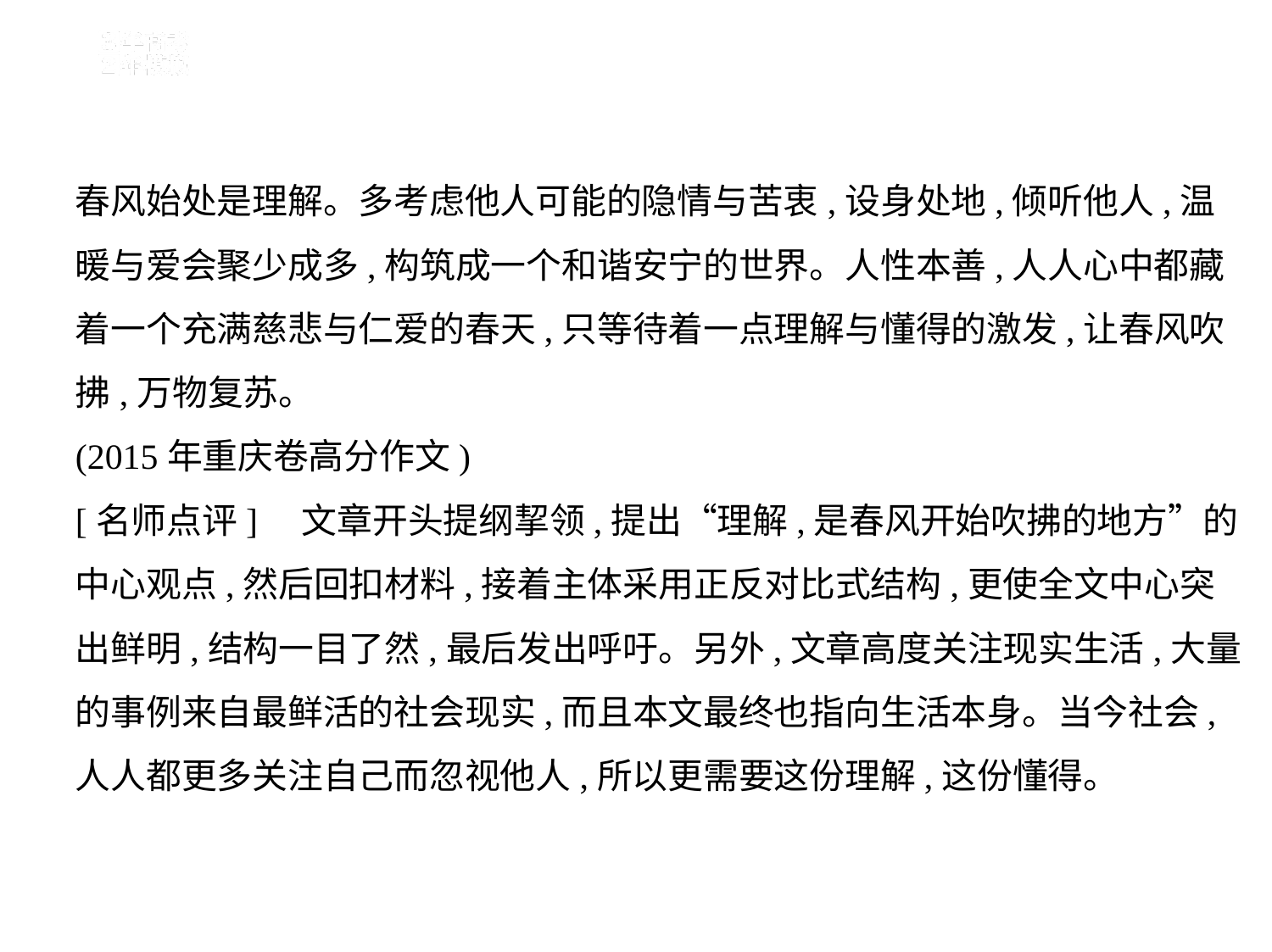

春风始处是理解。多考虑他人可能的隐情与苦衷,设身处地,倾听他人,温
暖与爱会聚少成多,构筑成一个和谐安宁的世界。人性本善,人人心中都藏
着一个充满慈悲与仁爱的春天,只等待着一点理解与懂得的激发,让春风吹
拂,万物复苏。
(2015年重庆卷高分作文)
[名师点评]　文章开头提纲挈领,提出“理解,是春风开始吹拂的地方”的
中心观点,然后回扣材料,接着主体采用正反对比式结构,更使全文中心突
出鲜明,结构一目了然,最后发出呼吁。另外,文章高度关注现实生活,大量
的事例来自最鲜活的社会现实,而且本文最终也指向生活本身。当今社会,
人人都更多关注自己而忽视他人,所以更需要这份理解,这份懂得。